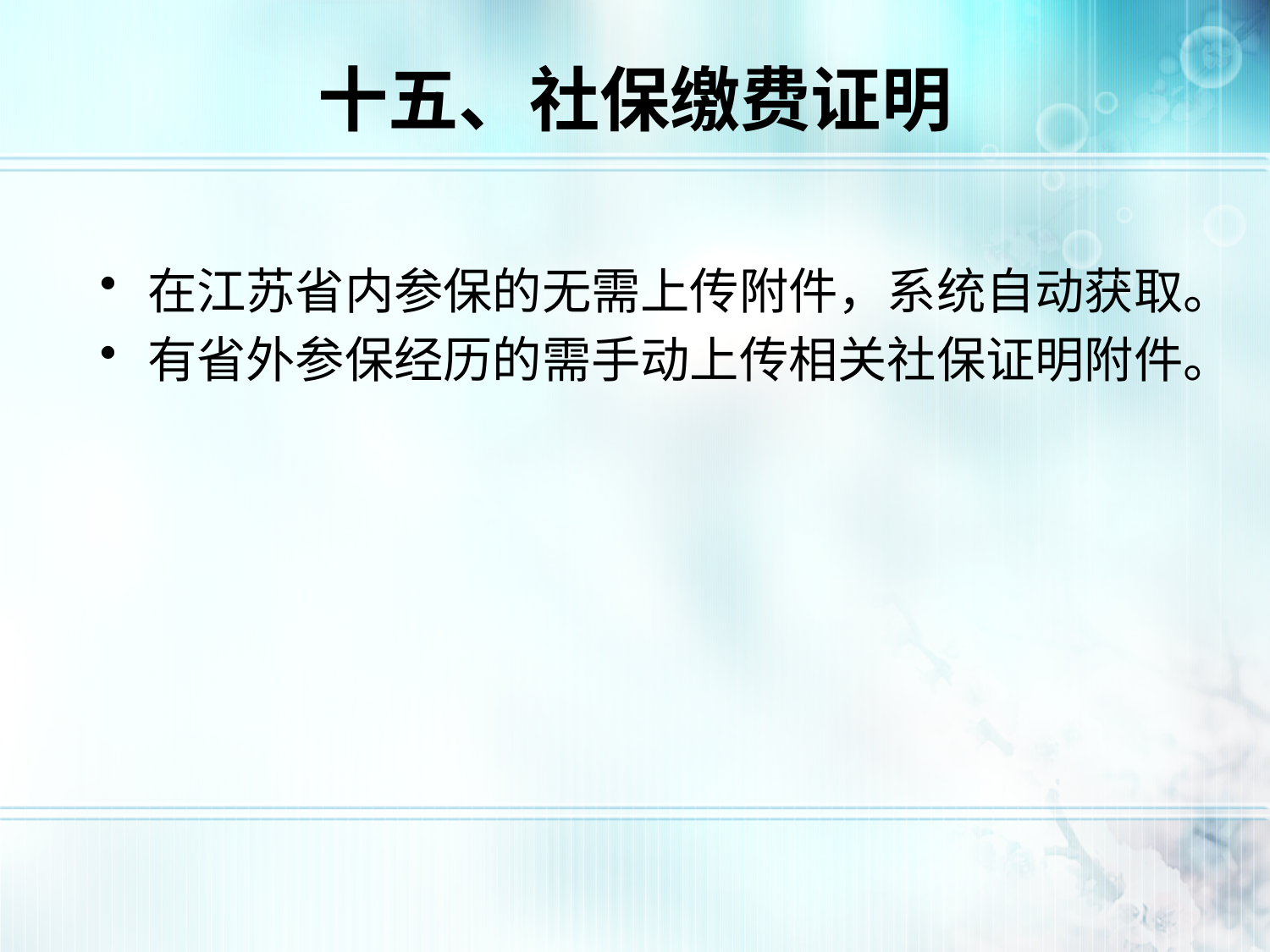

# 十五、社保缴费证明
在江苏省内参保的无需上传附件，系统自动获取。
有省外参保经历的需手动上传相关社保证明附件。